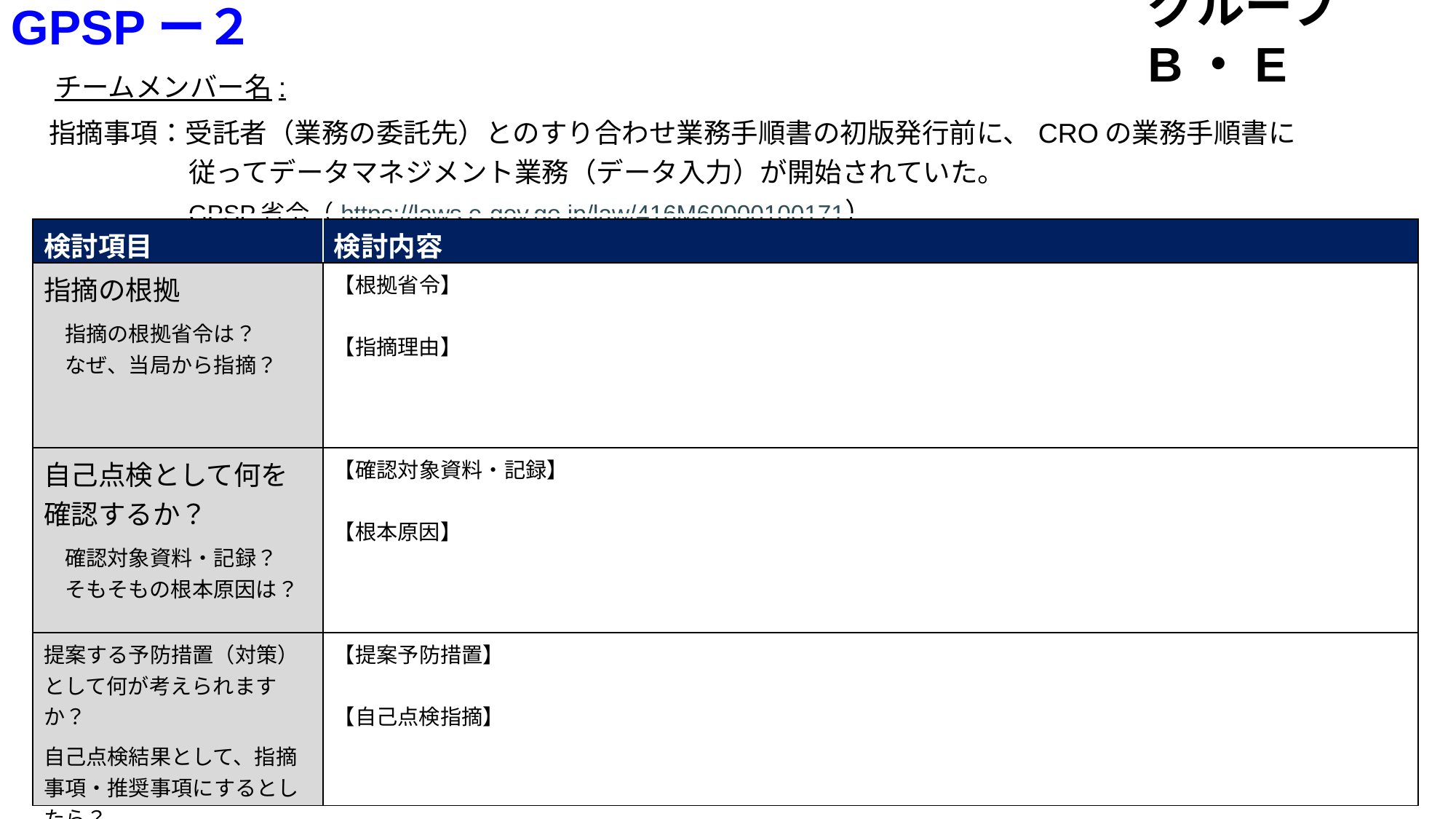

GPSPー２
グループ B・E
チームメンバー名:
| 指摘事項：受託者（業務の委託先）とのすり合わせ業務手順書の初版発行前に、CROの業務手順書に従ってデータマネジメント業務（データ入力）が開始されていた。 GPSP省令（https://laws.e-gov.go.jp/law/416M60000100171） |
| --- |

| 検討項目 | 検討内容 |
| --- | --- |
| 指摘の根拠 　指摘の根拠省令は？ 　なぜ、当局から指摘？ | 【根拠省令】 【指摘理由】 |
| 自己点検として何を確認するか？ 　確認対象資料・記録？ 　そもそもの根本原因は？ | 【確認対象資料・記録】 【根本原因】 |
| 提案する予防措置（対策）として何が考えられますか？ 自己点検結果として、指摘事項・推奨事項にするとしたら？ | 【提案予防措置】 【自己点検指摘】 |